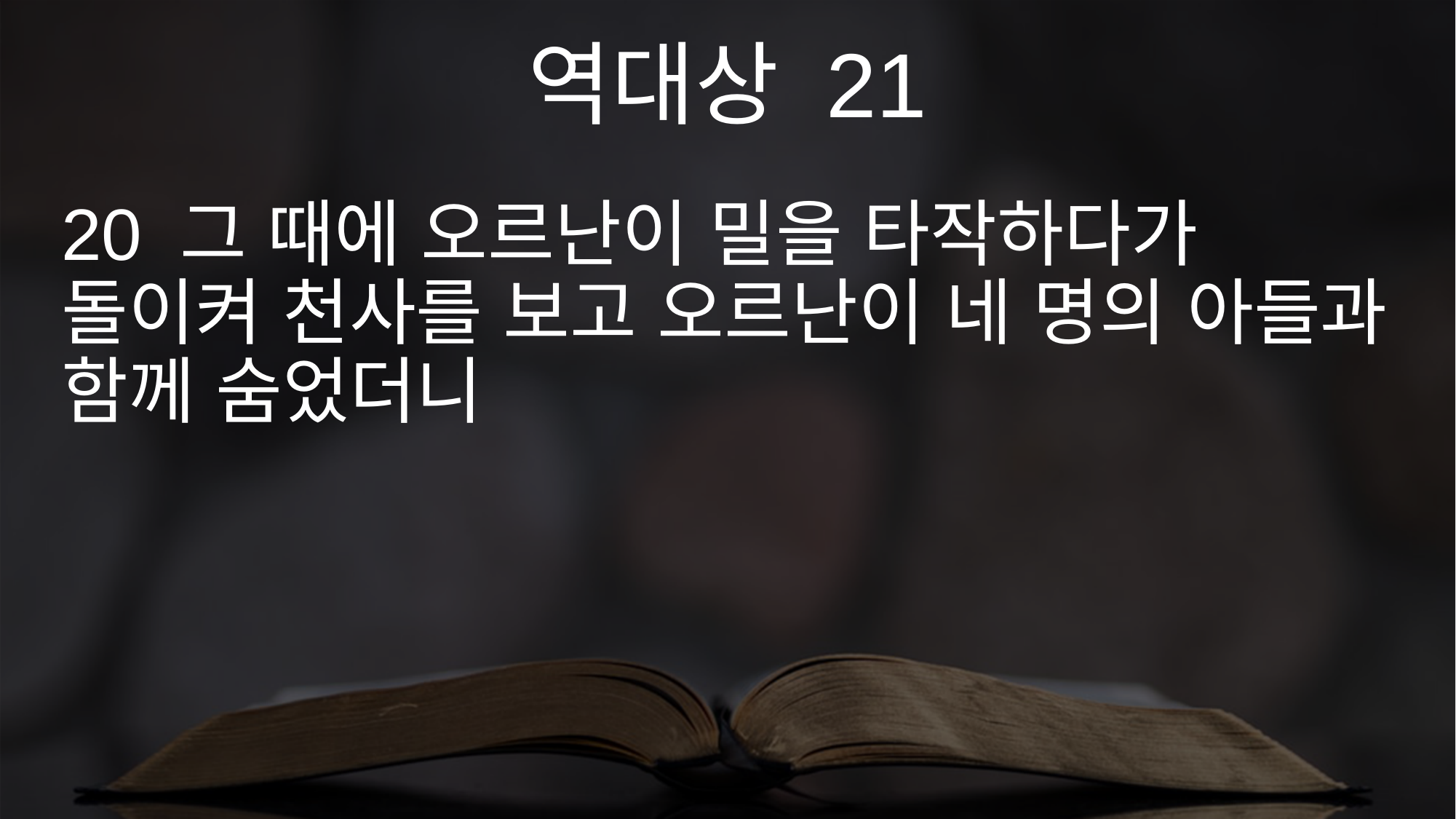

역대상 21
20 그 때에 오르난이 밀을 타작하다가 돌이켜 천사를 보고 오르난이 네 명의 아들과 함께 숨었더니